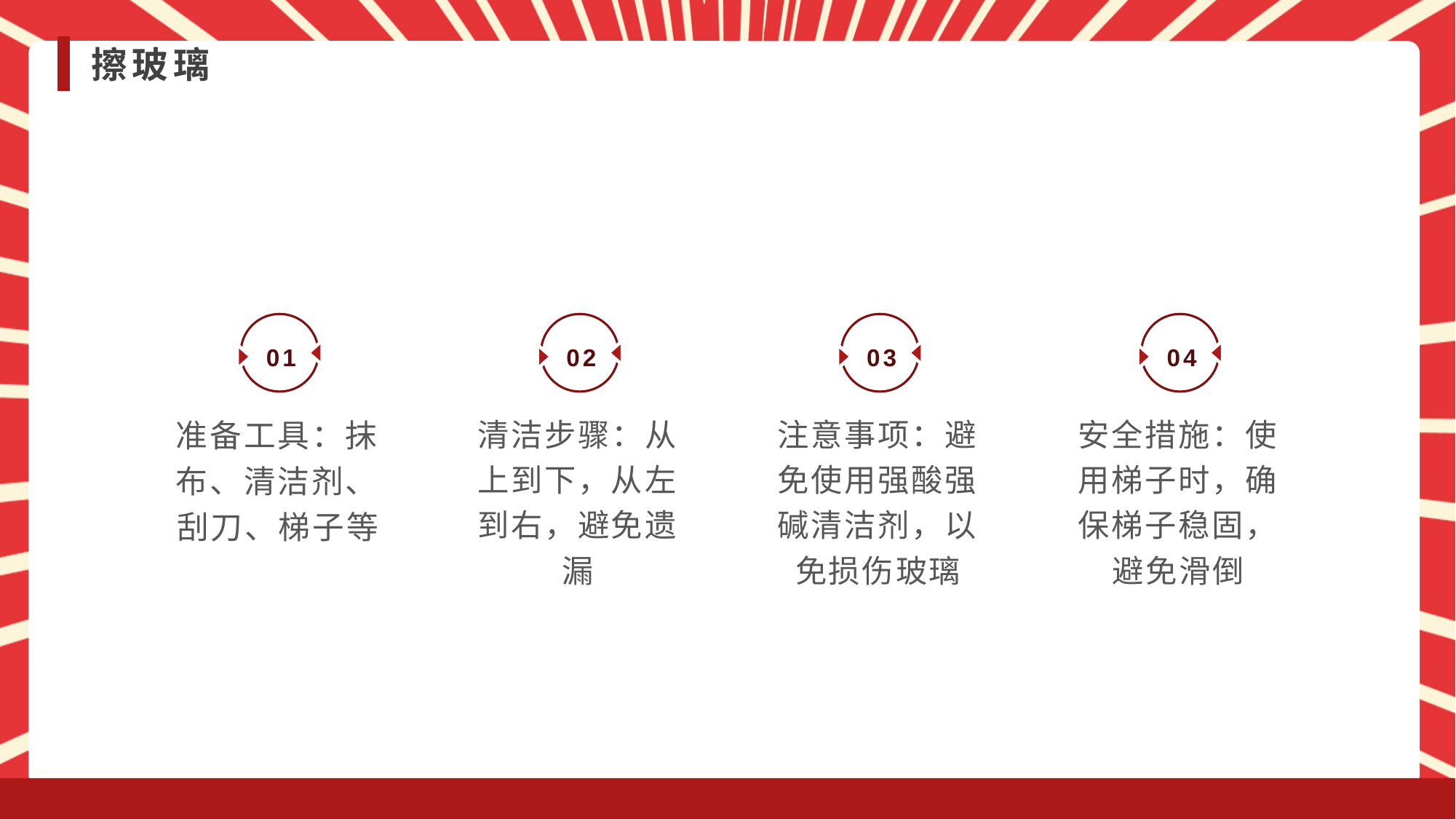

擦玻璃

01
02
03
04

准备工具：抹布、清洁剂、刮刀、梯子等
清洁步骤：从上到下，从左到右，避免遗漏
注意事项：避免使用强酸强碱清洁剂，以免损伤玻璃
安全措施：使用梯子时，确保梯子稳固，避免滑倒